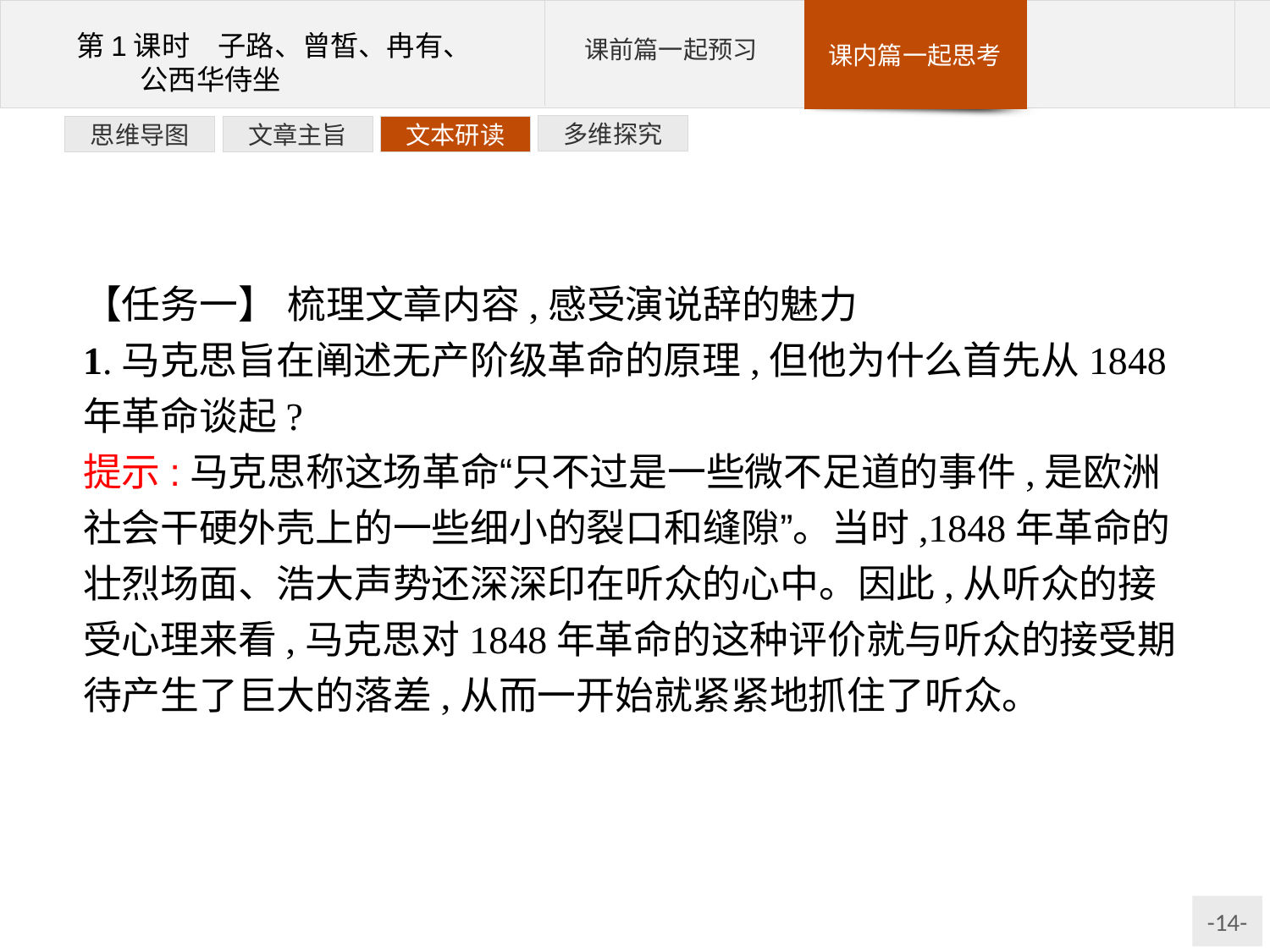

多维探究
文本研读
文章主旨
思维导图
【任务一】 梳理文章内容,感受演说辞的魅力
1.马克思旨在阐述无产阶级革命的原理,但他为什么首先从1848年革命谈起?
提示:马克思称这场革命“只不过是一些微不足道的事件,是欧洲社会干硬外壳上的一些细小的裂口和缝隙”。当时,1848年革命的壮烈场面、浩大声势还深深印在听众的心中。因此,从听众的接受心理来看,马克思对1848年革命的这种评价就与听众的接受期待产生了巨大的落差,从而一开始就紧紧地抓住了听众。